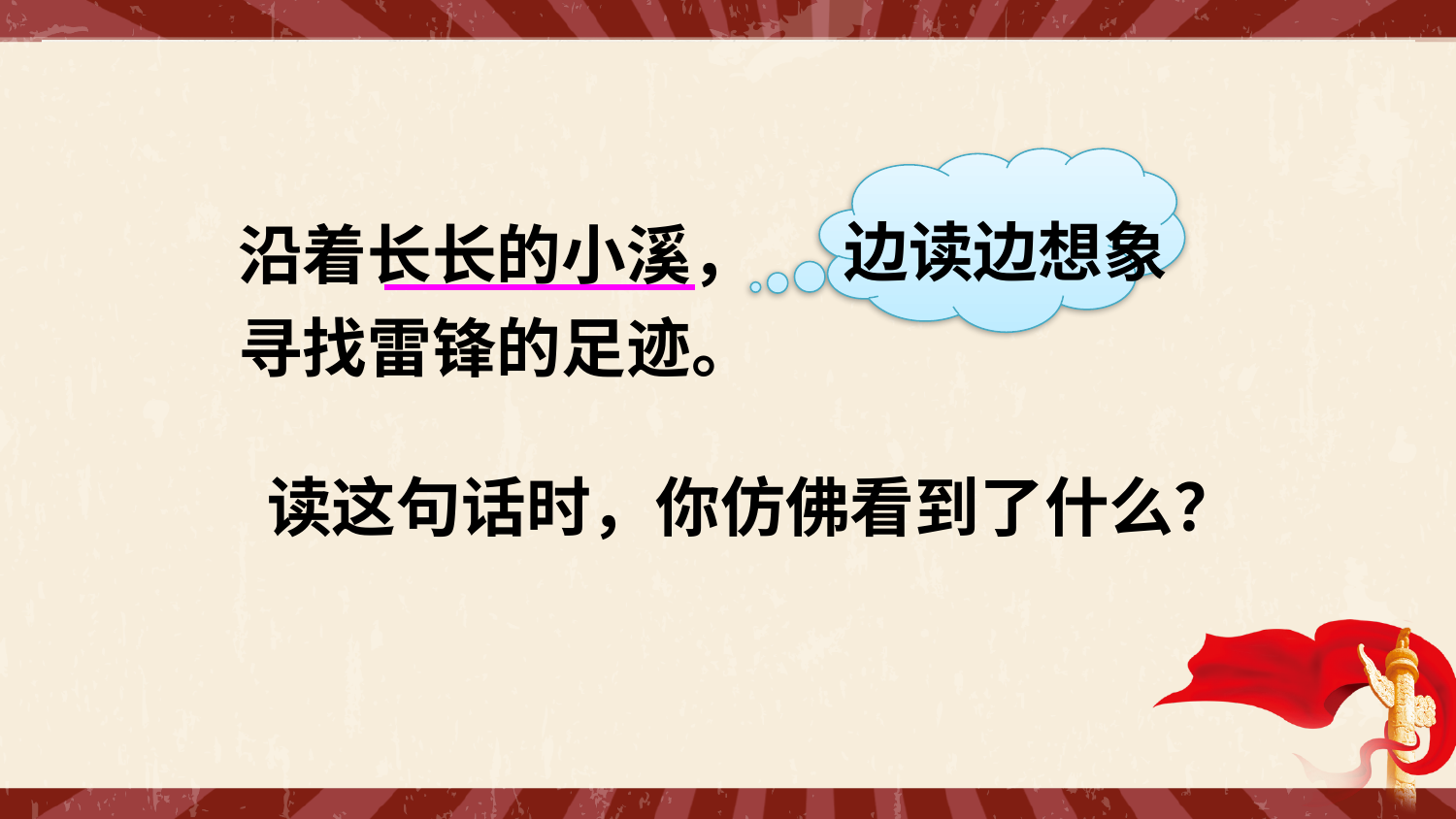

边读边想象
沿着长长的小溪，寻找雷锋的足迹。
读这句话时，你仿佛看到了什么？